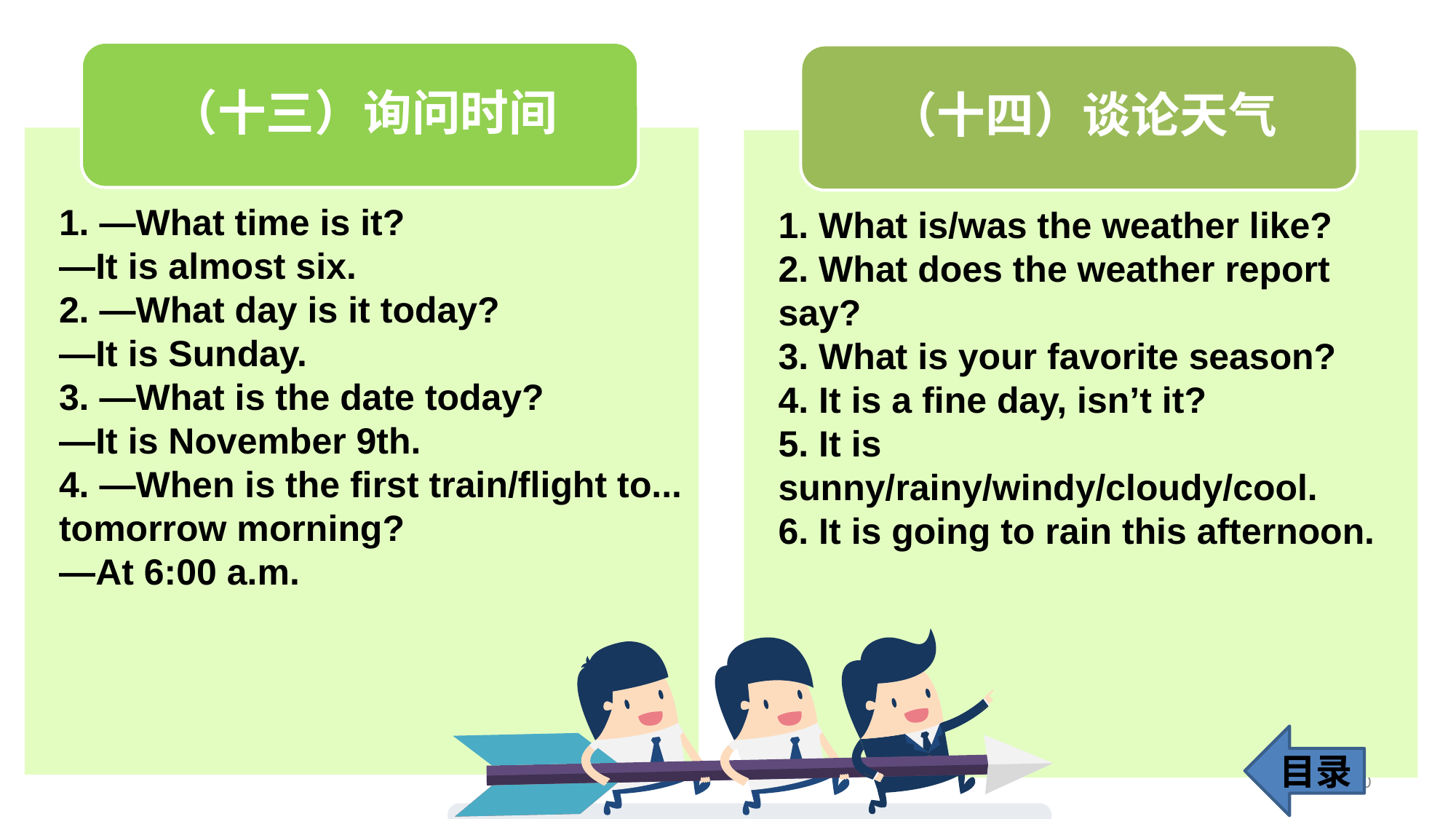

（十三）询问时间

（十四）谈论天气

1. —What time is it?
—It is almost six.
2. —What day is it today?
—It is Sunday.
3. —What is the date today?
—It is November 9th.
4. —When is the first train/flight to... tomorrow morning?
—At 6:00 a.m.
1. What is/was the weather like?
2. What does the weather report say?
3. What is your favorite season?
4. It is a fine day, isn’t it?
5. It is sunny/rainy/windy/cloudy/cool.
6. It is going to rain this afternoon.

目录
140